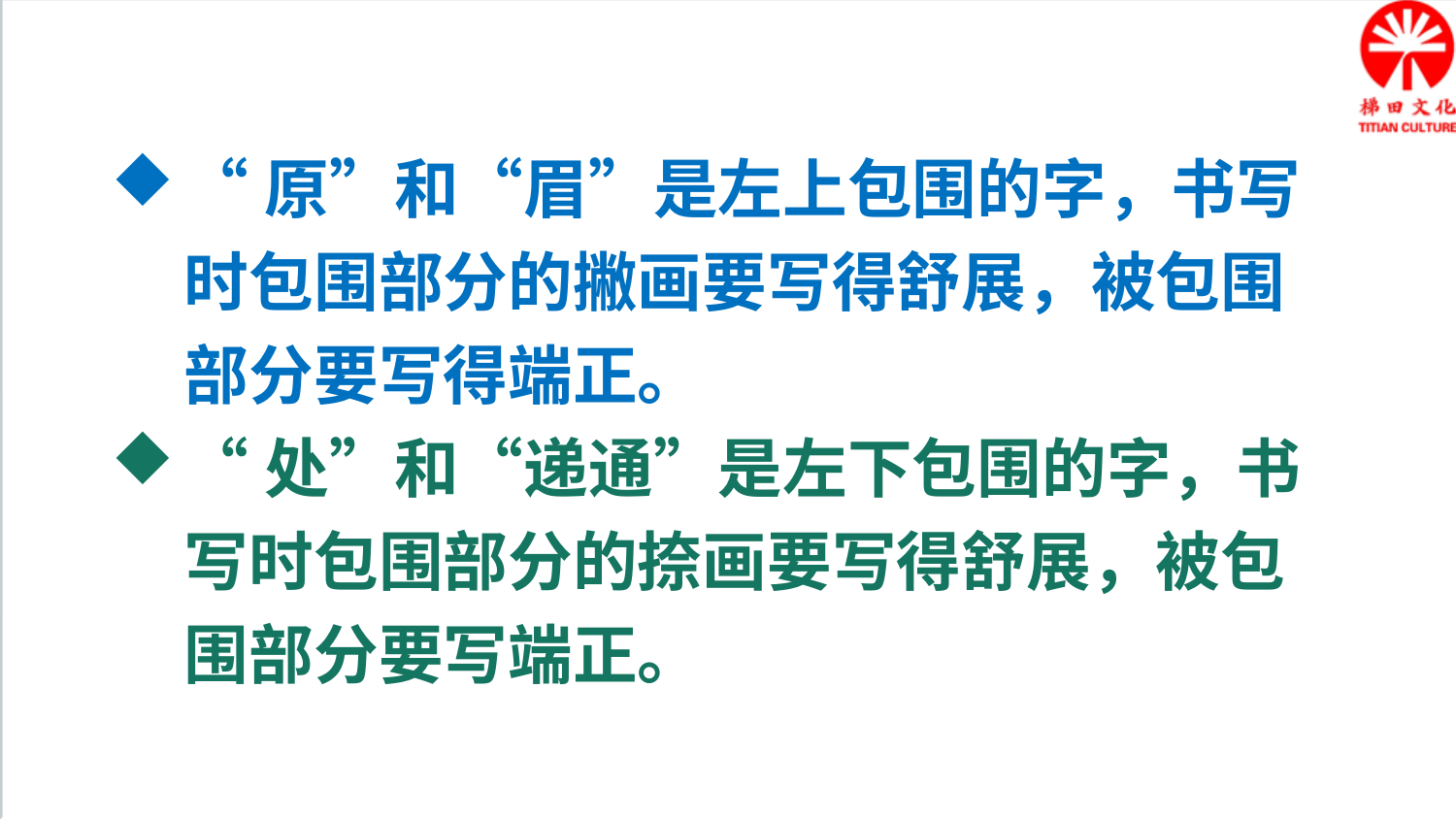

“原”和“眉”是左上包围的字，书写时包围部分的撇画要写得舒展，被包围部分要写得端正。
“处”和“递通”是左下包围的字，书写时包围部分的捺画要写得舒展，被包围部分要写端正。